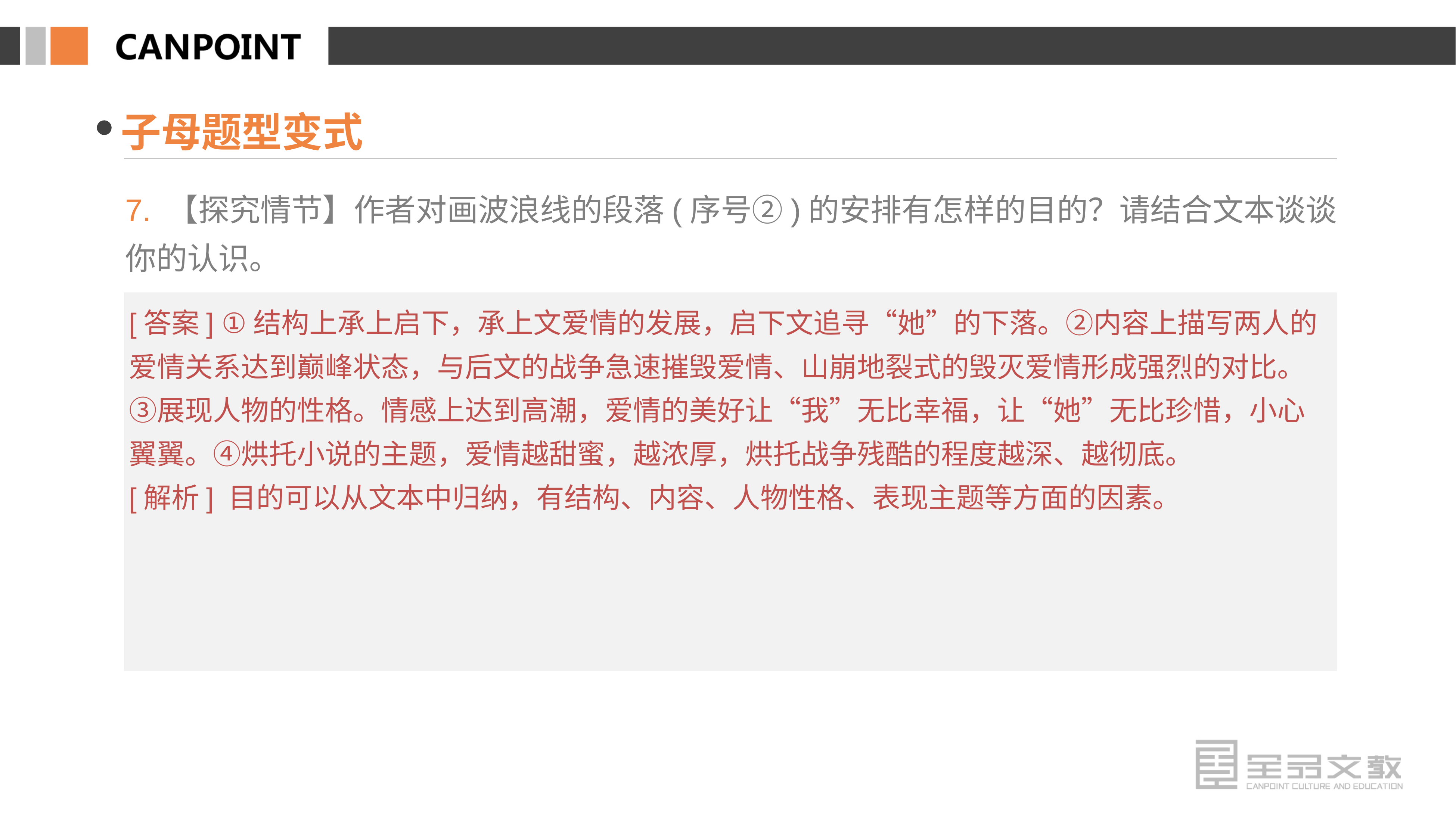

子母题型变式

7. 【探究情节】作者对画波浪线的段落(序号②)的安排有怎样的目的？请结合文本谈谈你的认识。
[答案] ①结构上承上启下，承上文爱情的发展，启下文追寻“她”的下落。②内容上描写两人的爱情关系达到巅峰状态，与后文的战争急速摧毁爱情、山崩地裂式的毁灭爱情形成强烈的对比。③展现人物的性格。情感上达到高潮，爱情的美好让“我”无比幸福，让“她”无比珍惜，小心翼翼。④烘托小说的主题，爱情越甜蜜，越浓厚，烘托战争残酷的程度越深、越彻底。
[解析] 目的可以从文本中归纳，有结构、内容、人物性格、表现主题等方面的因素。